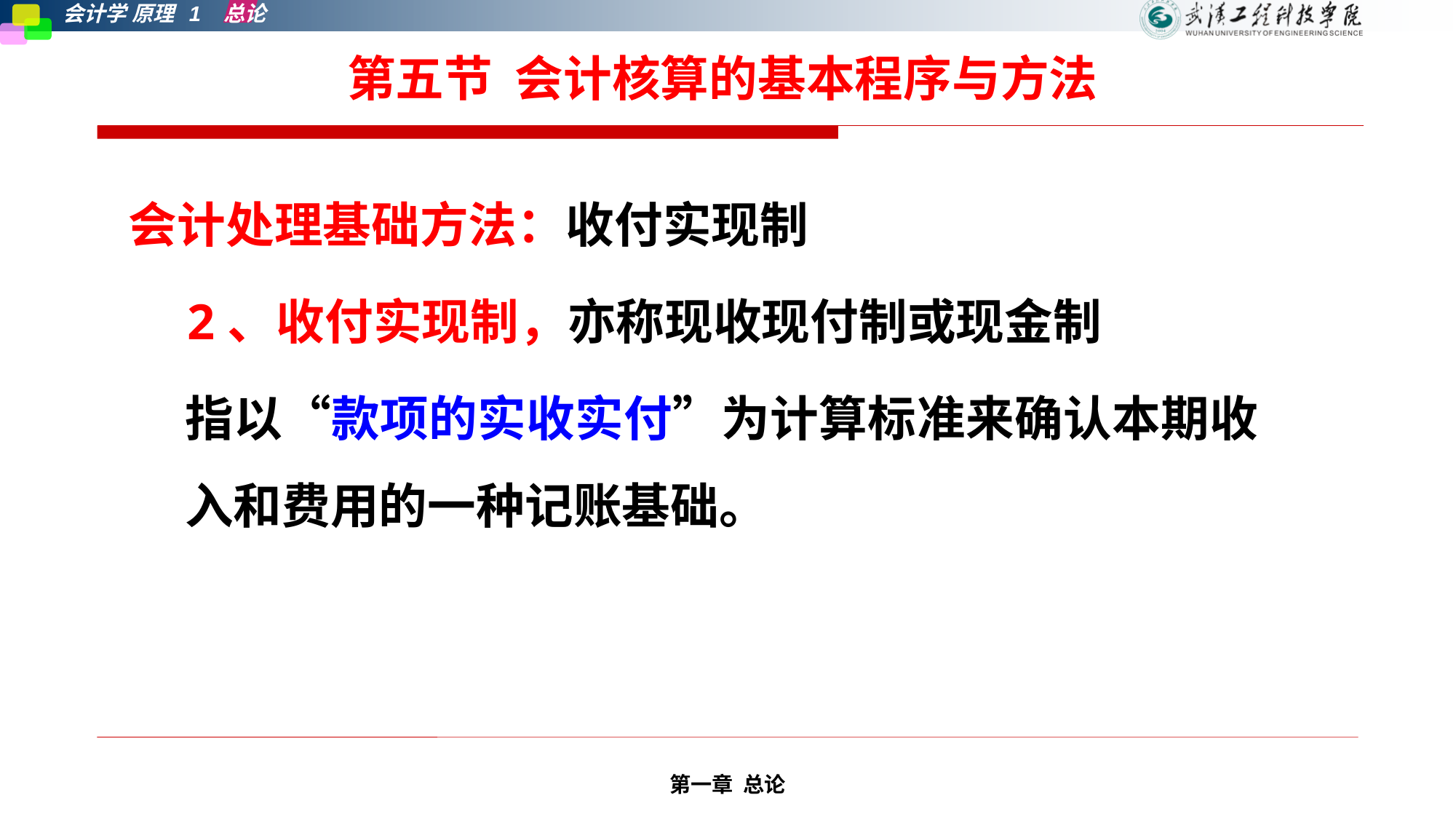

# 第五节  会计核算的基本程序与方法
会计处理基础方法：收付实现制
  2、收付实现制，亦称现收现付制或现金制
指以“款项的实收实付”为计算标准来确认本期收入和费用的一种记账基础。
第一章  总论